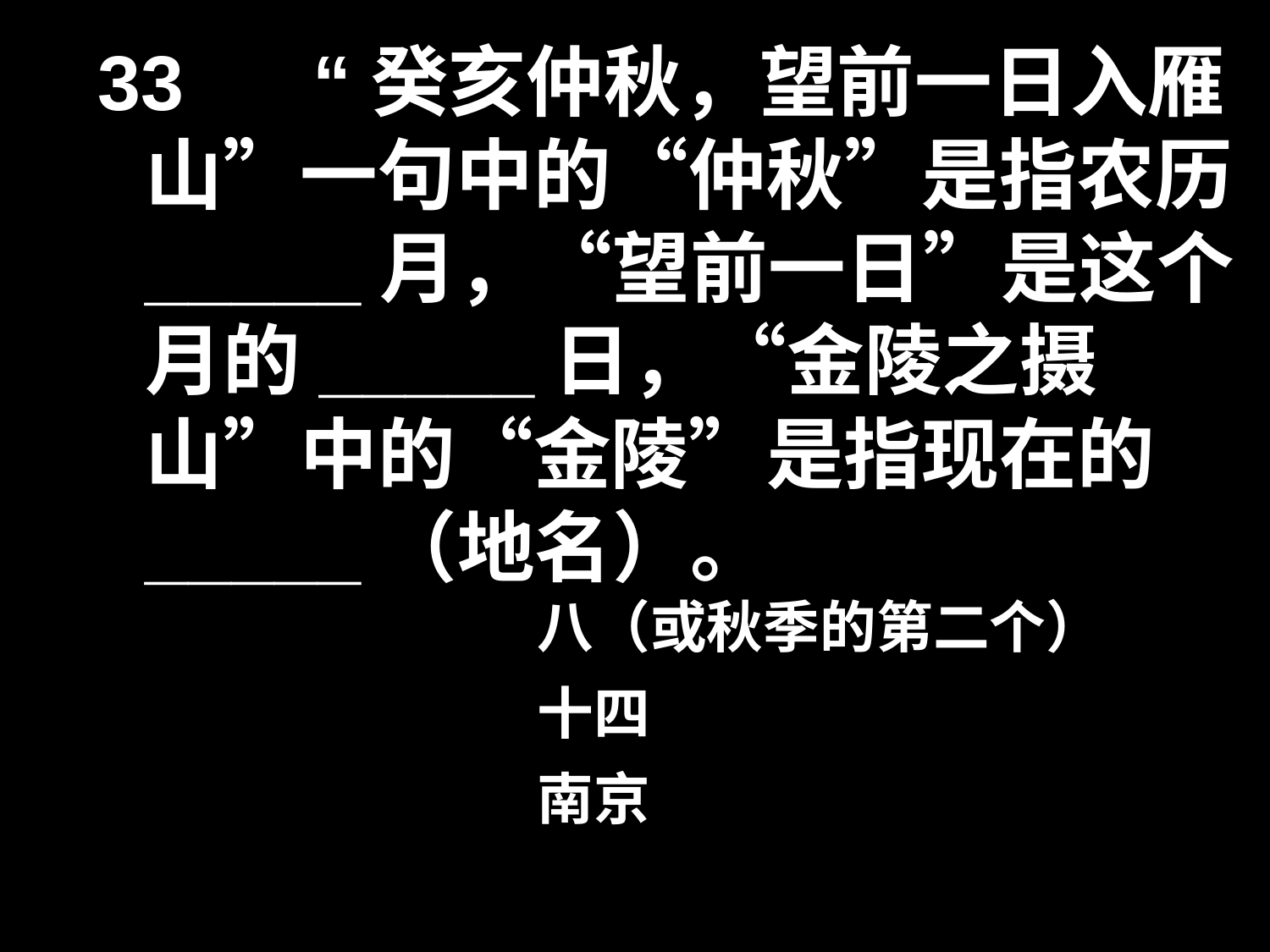

33      “癸亥仲秋，望前一日入雁山”一句中的“仲秋”是指农历_____月，“望前一日”是这个月的_____日，“金陵之摄山”中的“金陵”是指现在的 _____（地名）。
八（或秋季的第二个）
十四
南京